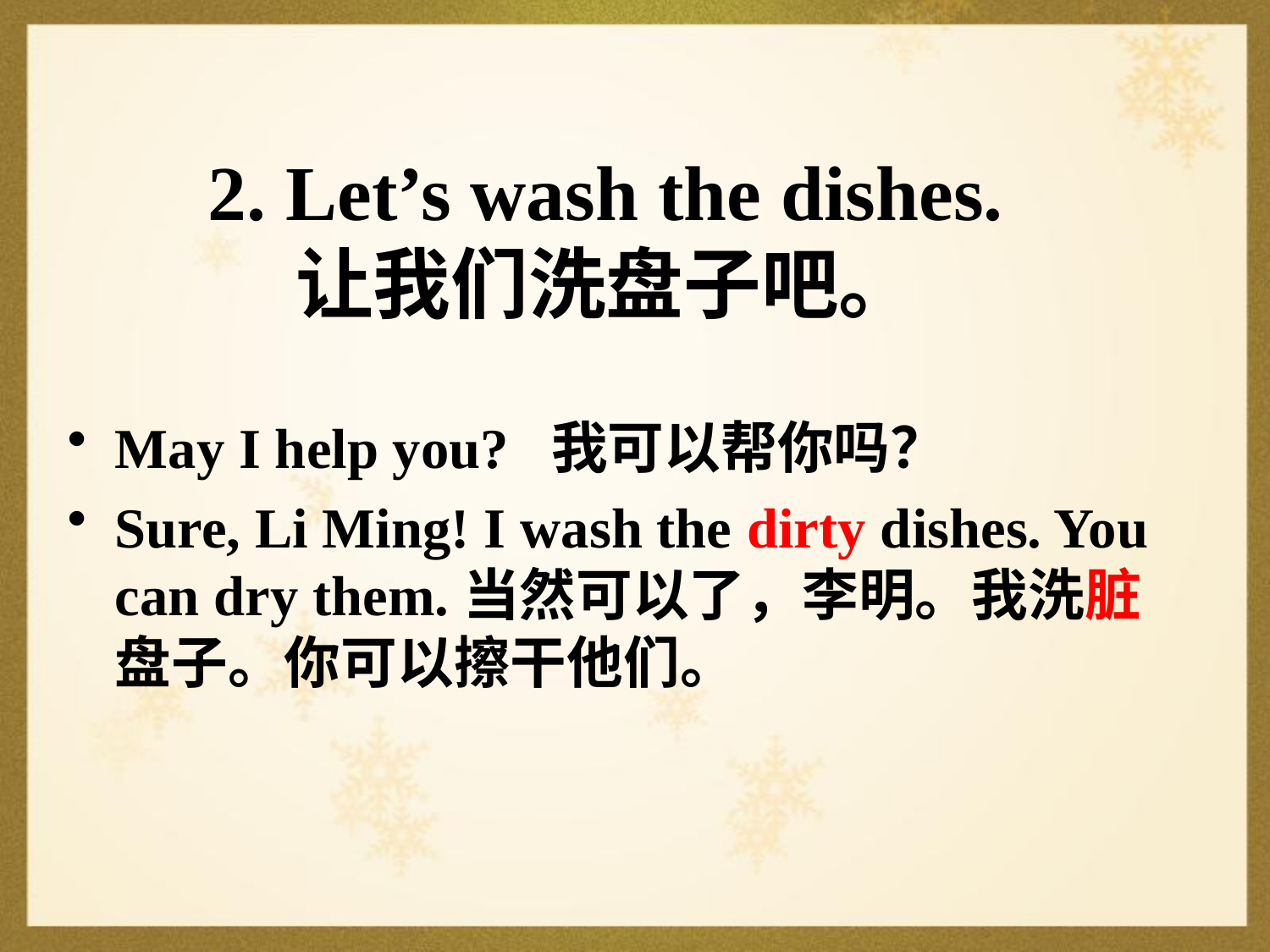

2. Let’s wash the dishes.
让我们洗盘子吧。
May I help you?  我可以帮你吗？
Sure, Li Ming! I wash the dirty dishes. You can dry them.当然可以了，李明。我洗脏盘子。你可以擦干他们。